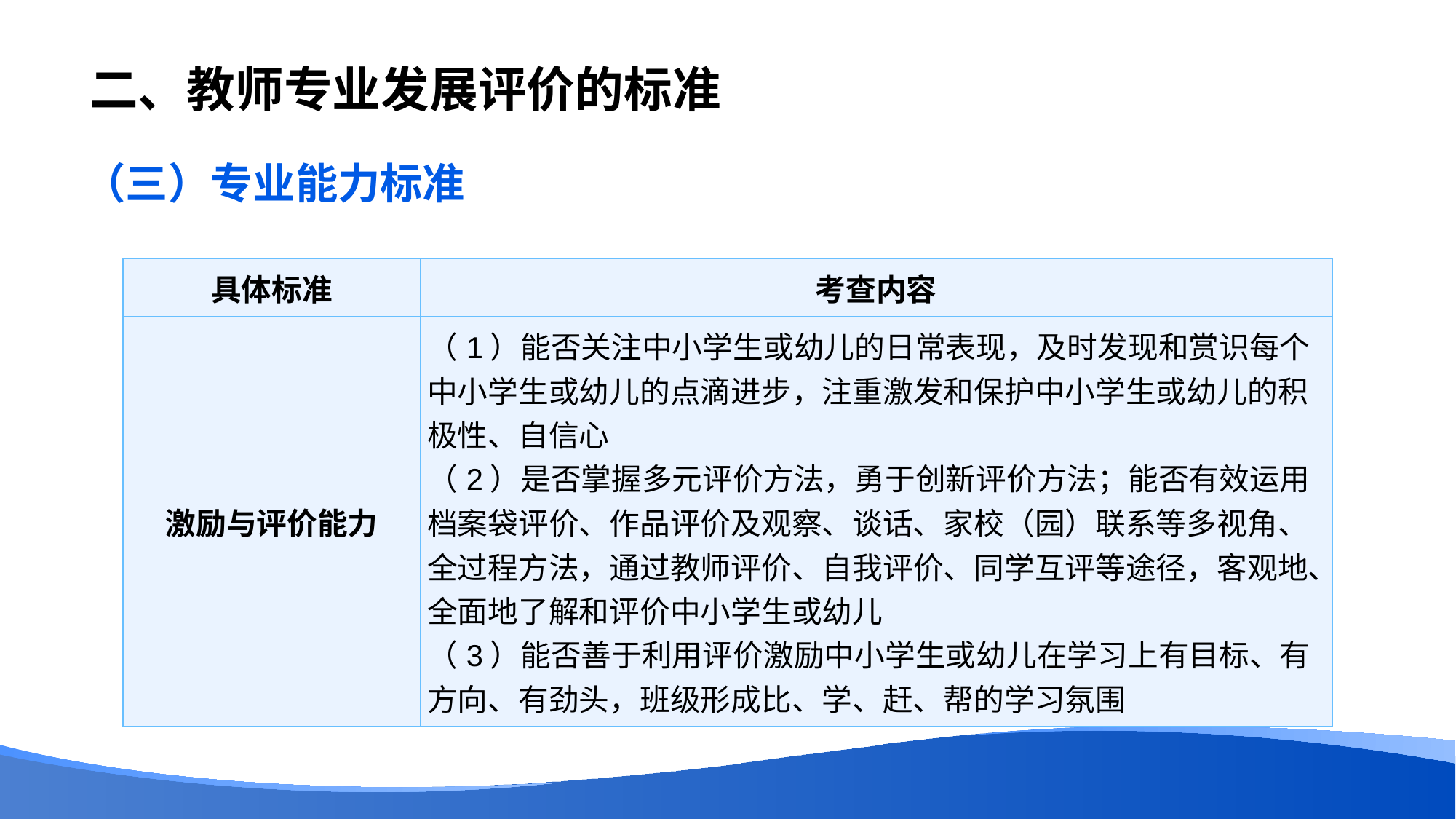

# 二、教师专业发展评价的标准
（三）专业能力标准
| 具体标准 | 考查内容 |
| --- | --- |
| 激励与评价能力 | （1）能否关注中小学生或幼儿的日常表现，及时发现和赏识每个中小学生或幼儿的点滴进步，注重激发和保护中小学生或幼儿的积极性、自信心 （2）是否掌握多元评价方法，勇于创新评价方法；能否有效运用档案袋评价、作品评价及观察、谈话、家校（园）联系等多视角、全过程方法，通过教师评价、自我评价、同学互评等途径，客观地、全面地了解和评价中小学生或幼儿 （3）能否善于利用评价激励中小学生或幼儿在学习上有目标、有方向、有劲头，班级形成比、学、赶、帮的学习氛围 |